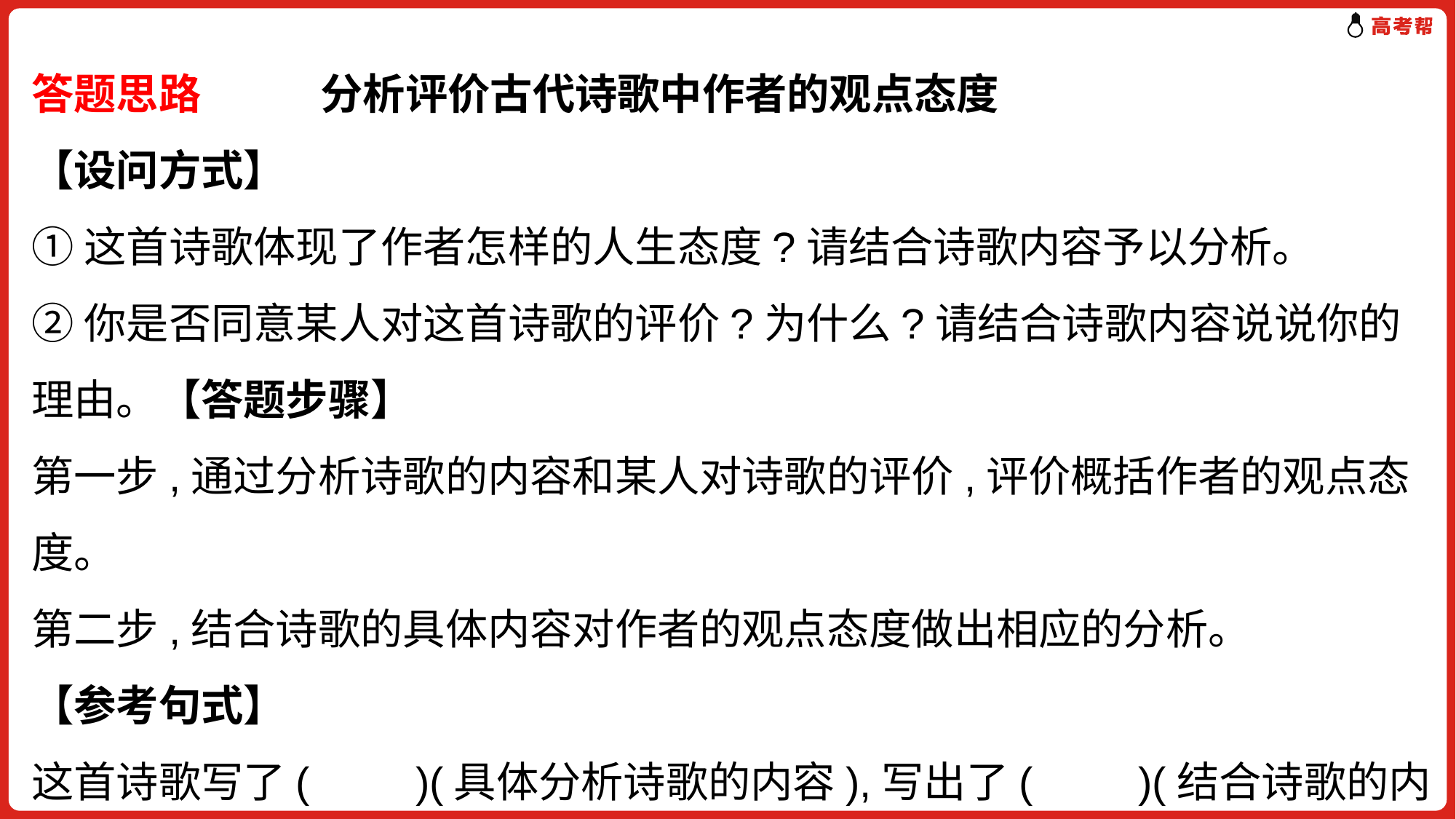

答题思路　        分析评价古代诗歌中作者的观点态度
【设问方式】
①这首诗歌体现了作者怎样的人生态度?请结合诗歌内容予以分析。
②你是否同意某人对这首诗歌的评价?为什么?请结合诗歌内容说说你的理由。【答题步骤】
第一步,通过分析诗歌的内容和某人对诗歌的评价,评价概括作者的观点态度。
第二步,结合诗歌的具体内容对作者的观点态度做出相应的分析。
【参考句式】
这首诗歌写了(　　)(具体分析诗歌的内容),写出了(　　)(结合诗歌的内容和某人对诗歌的评价分析作用)。